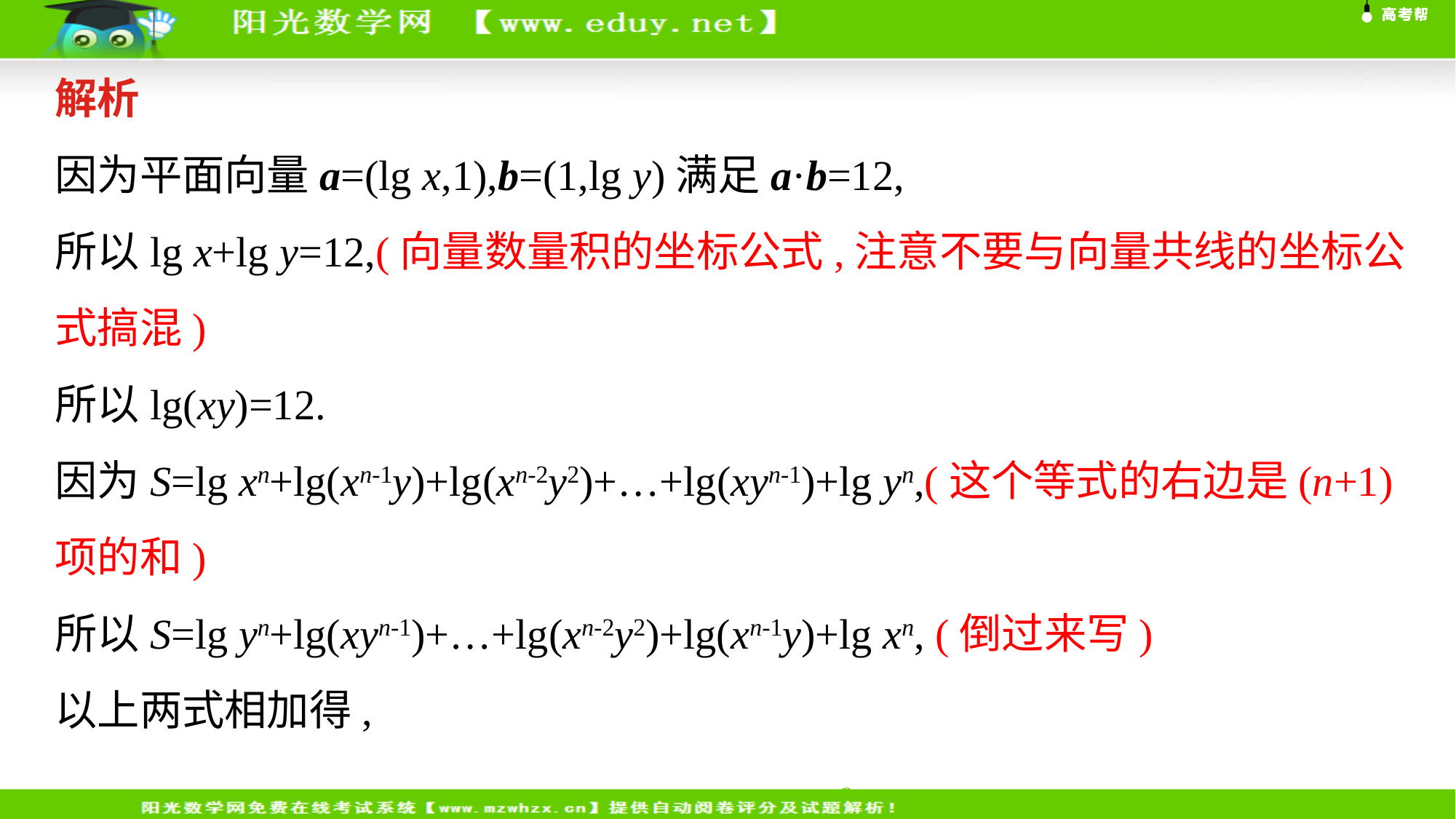

解析
因为平面向量a=(lg x,1),b=(1,lg y)满足a·b=12,
所以lg x+lg y=12,(向量数量积的坐标公式,注意不要与向量共线的坐标公式搞混)
所以lg(xy)=12.
因为S=lg xn+lg(xn-1y)+lg(xn-2y2)+…+lg(xyn-1)+lg yn,(这个等式的右边是(n+1)项的和)
所以S=lg yn+lg(xyn-1)+…+lg(xn-2y2)+lg(xn-1y)+lg xn, (倒过来写)
以上两式相加得,